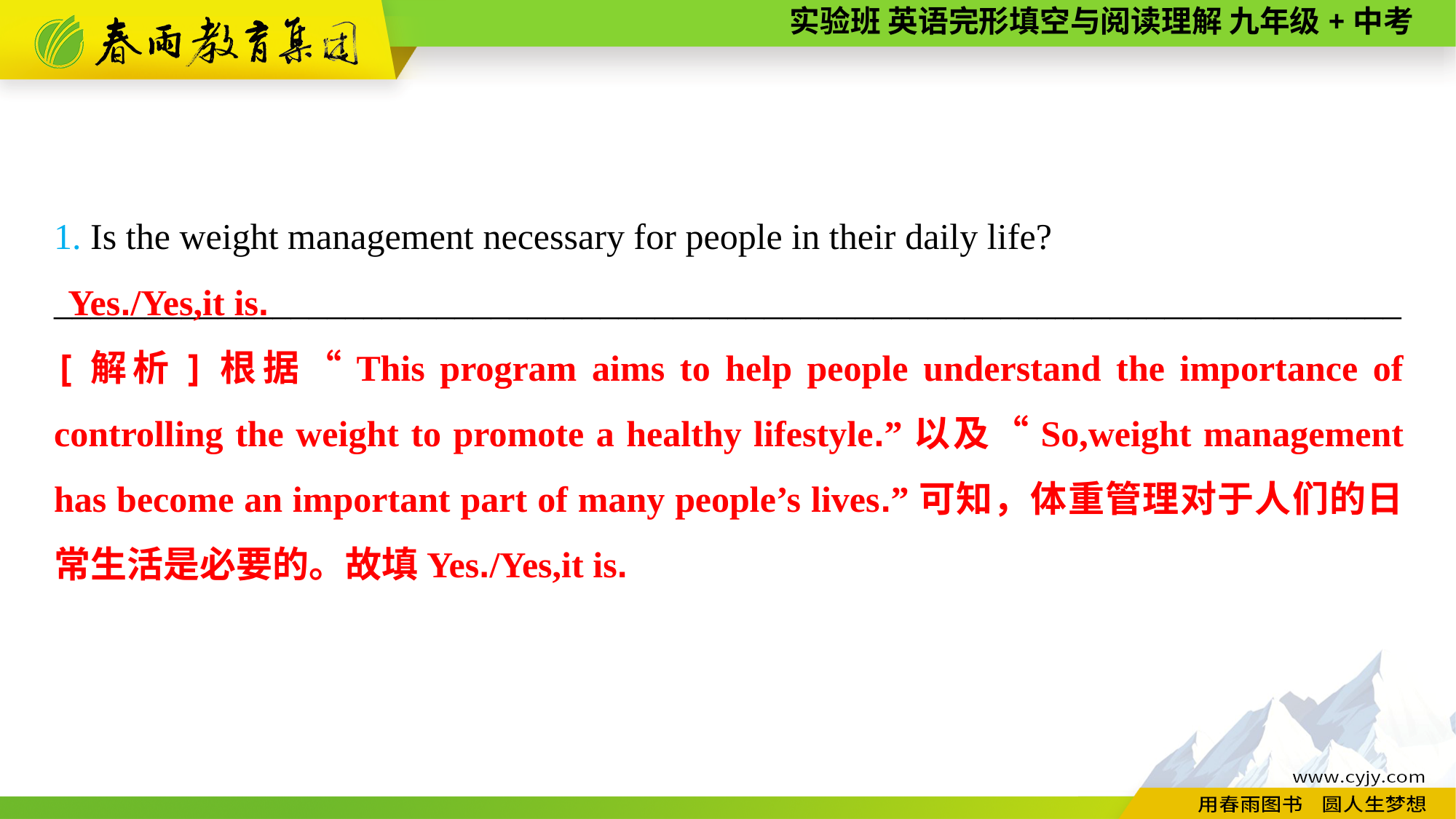

1. Is the weight management necessary for people in their daily life?
__________________________________________________________________________
Yes./Yes,it is.
[解析]根据“This program aims to help people understand the importance of controlling the weight to promote a healthy lifestyle.”以及“So,weight management has become an important part of many people’s lives.”可知，体重管理对于人们的日常生活是必要的。故填Yes./Yes,it is.